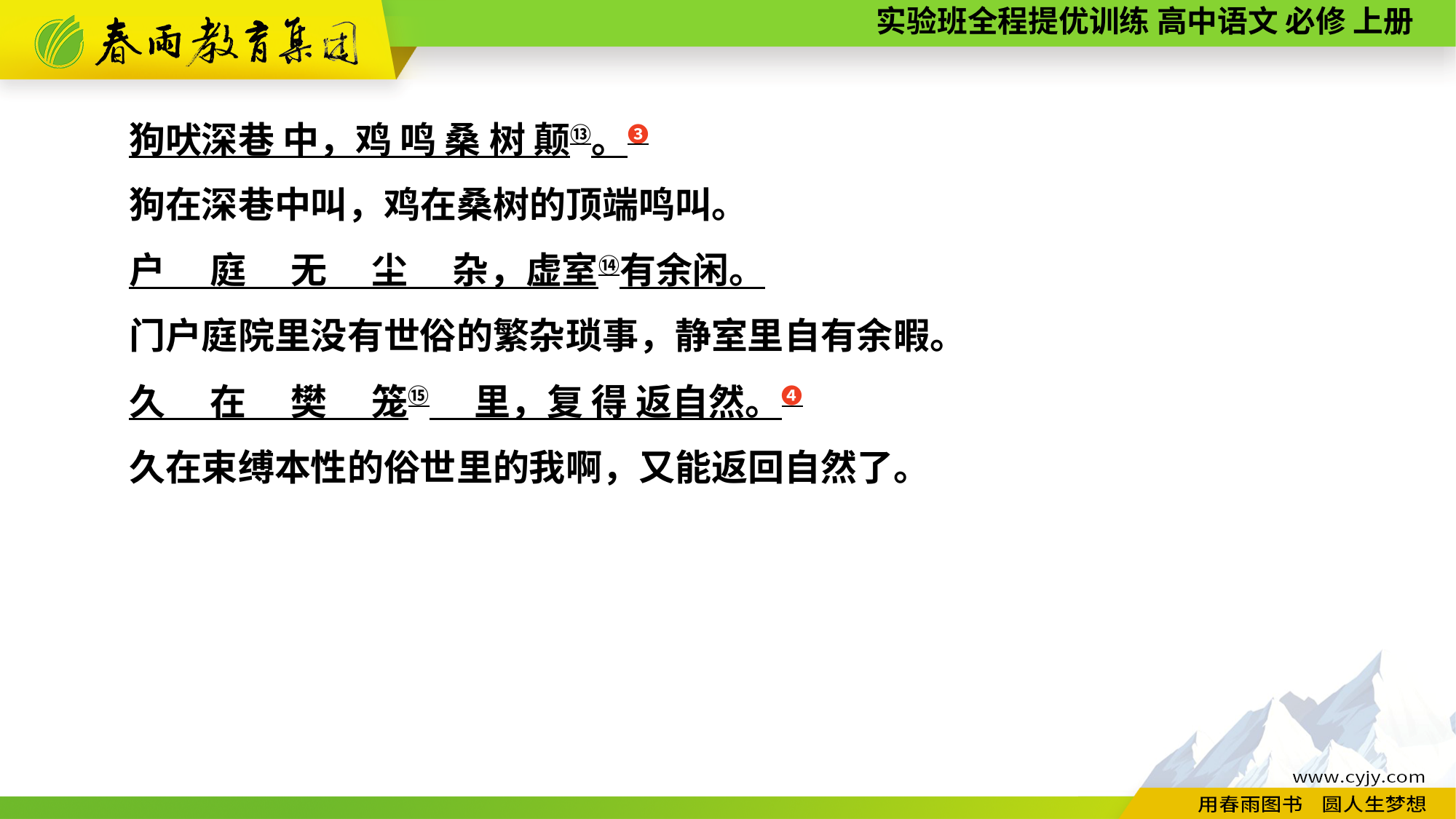

狗吠深巷 中，鸡 鸣 桑 树 颠⑬。❸
狗在深巷中叫，鸡在桑树的顶端鸣叫。
户 　庭 　无 　尘 　杂，虚室⑭有余闲。
门户庭院里没有世俗的繁杂琐事，静室里自有余暇。
久　 在　 樊　 笼⑮　 里，复 得 返自然。❹
久在束缚本性的俗世里的我啊，又能返回自然了。